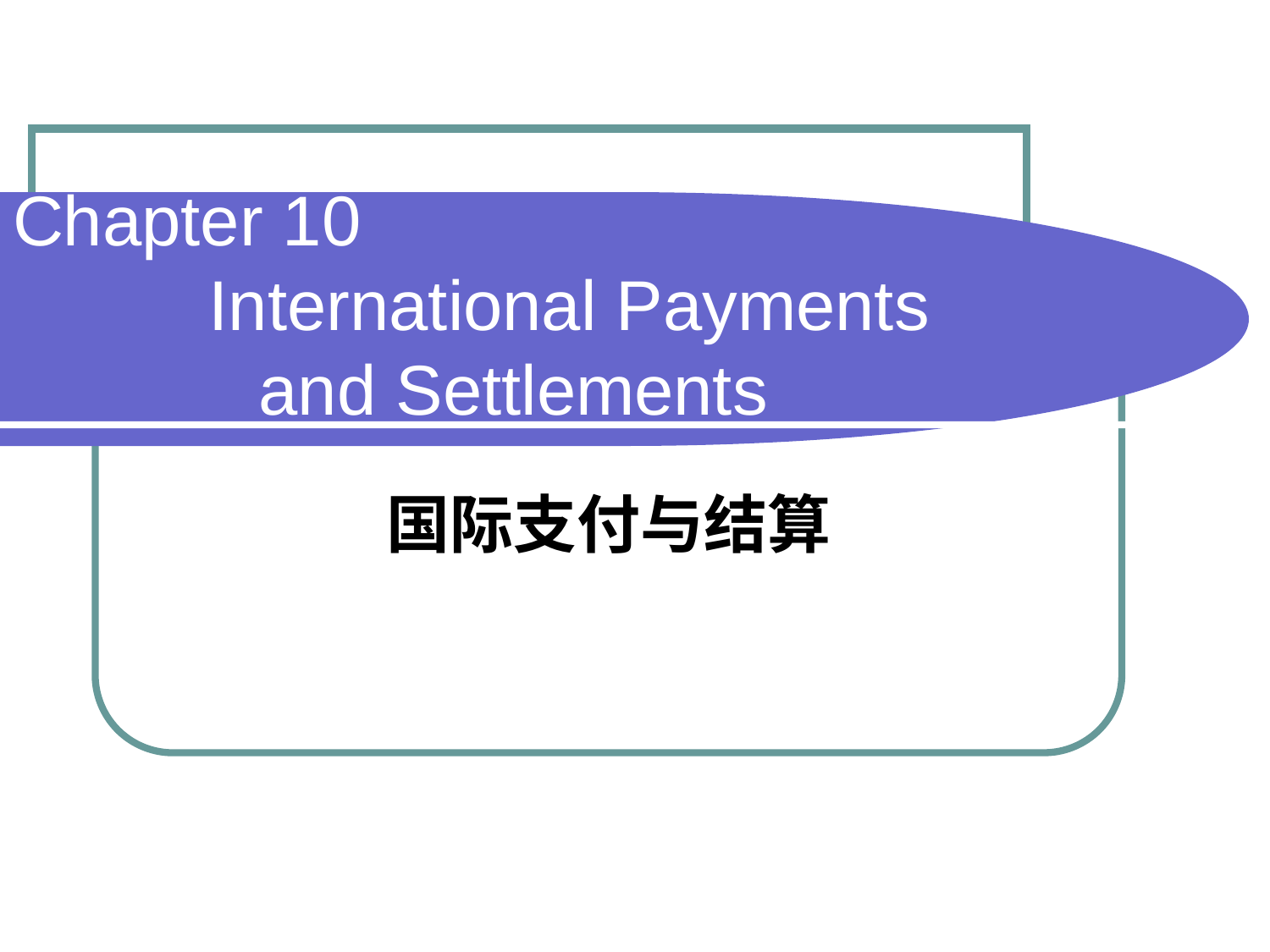

# Chapter 10 International Payments 　          and Settlements
国际支付与结算